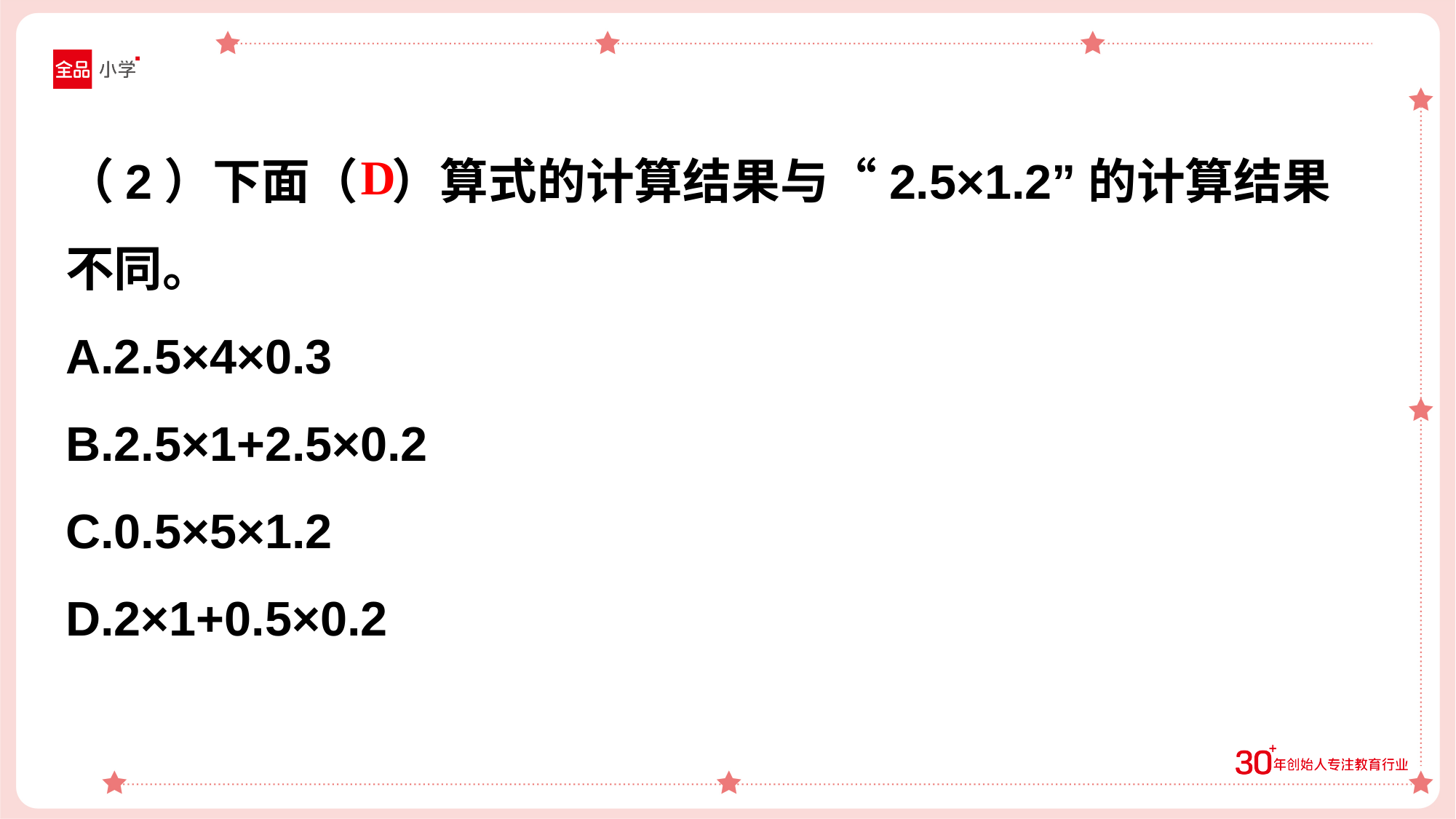

（2）下面（   ）算式的计算结果与“2.5×1.2”的计算结果不同。
A.2.5×4×0.3
B.2.5×1+2.5×0.2
C.0.5×5×1.2
D.2×1+0.5×0.2
D